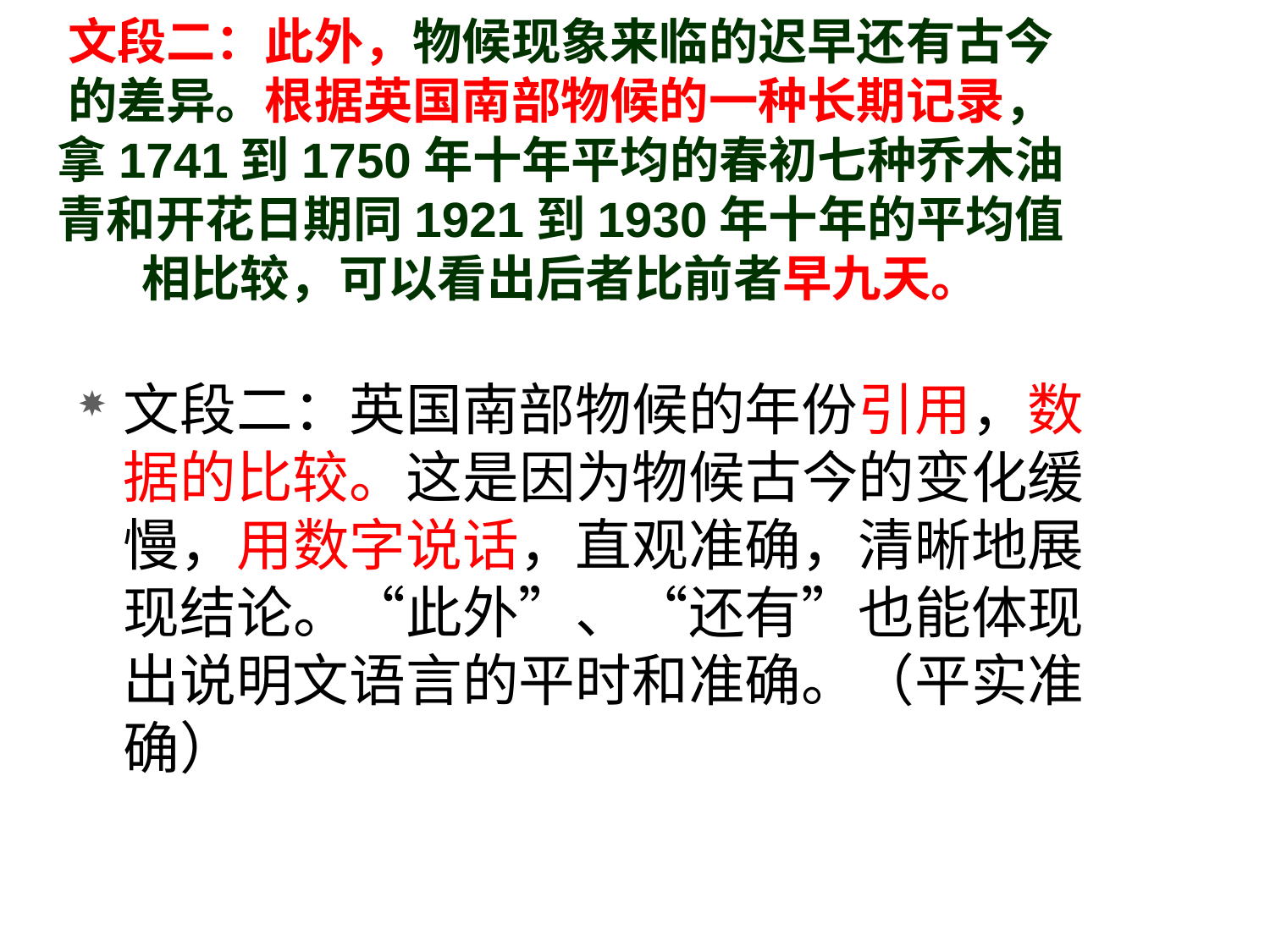

# 文段二：此外，物候现象来临的迟早还有古今的差异。根据英国南部物候的一种长期记录，拿1741到1750年十年平均的春初七种乔木油青和开花日期同1921到1930年十年的平均值相比较，可以看出后者比前者早九天。
文段二：英国南部物候的年份引用，数据的比较。这是因为物候古今的变化缓慢，用数字说话，直观准确，清晰地展现结论。“此外”、“还有”也能体现出说明文语言的平时和准确。（平实准确）